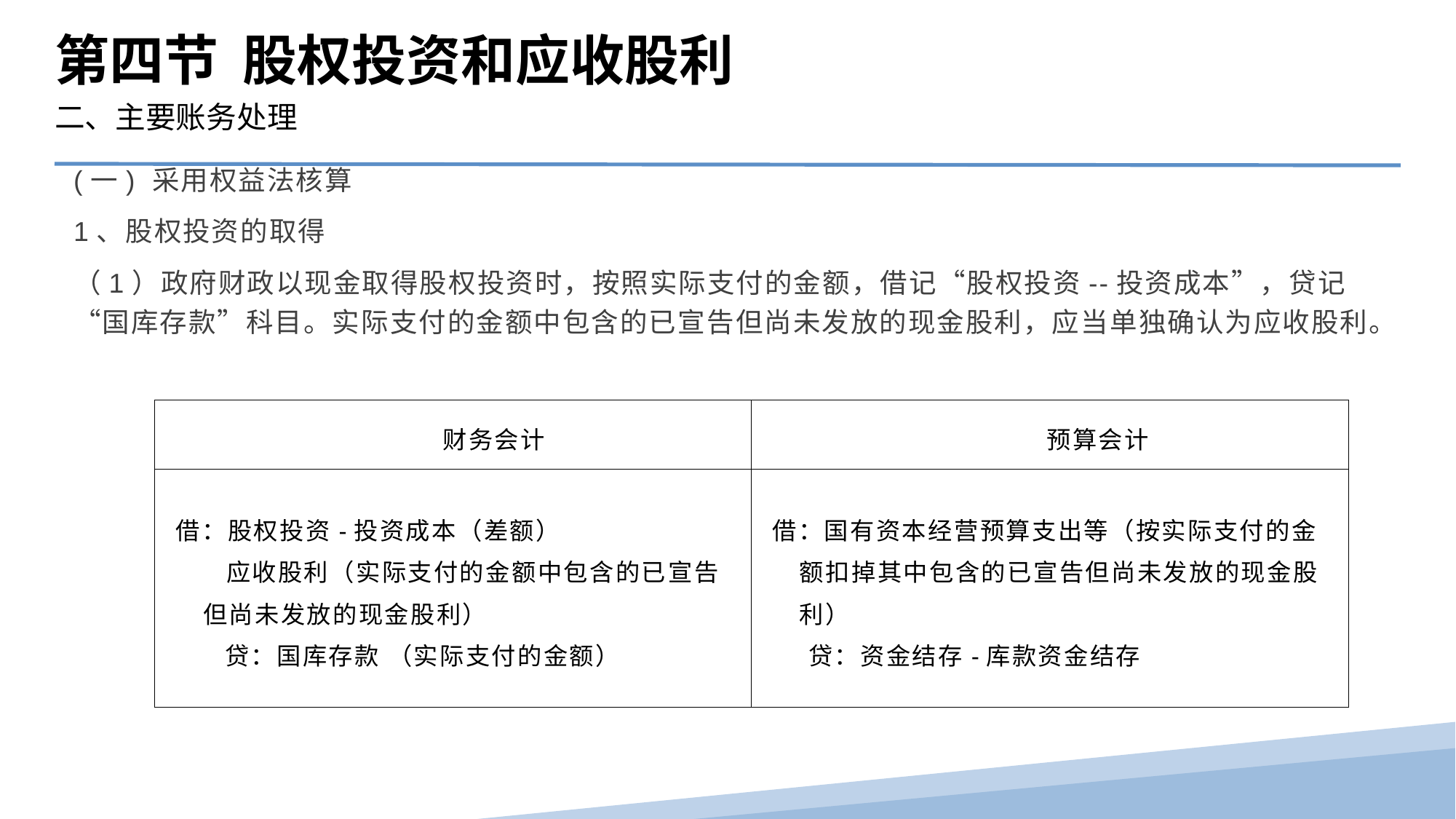

第四节  股权投资和应收股利
二、主要账务处理
(一) 采用权益法核算
1、股权投资的取得
（1）政府财政以现金取得股权投资时，按照实际支付的金额，借记“股权投资--投资成本”，贷记“国库存款”科目。实际支付的金额中包含的已宣告但尚未发放的现金股利，应当单独确认为应收股利。

| 财务会计 | 预算会计 |
| --- | --- |
| 借：股权投资-投资成本（差额） 应收股利（实际支付的金额中包含的已宣告但尚未发放的现金股利） 贷：国库存款 （实际支付的金额） | 借：国有资本经营预算支出等（按实际支付的金额扣掉其中包含的已宣告但尚未发放的现金股利） 贷：资金结存-库款资金结存 |